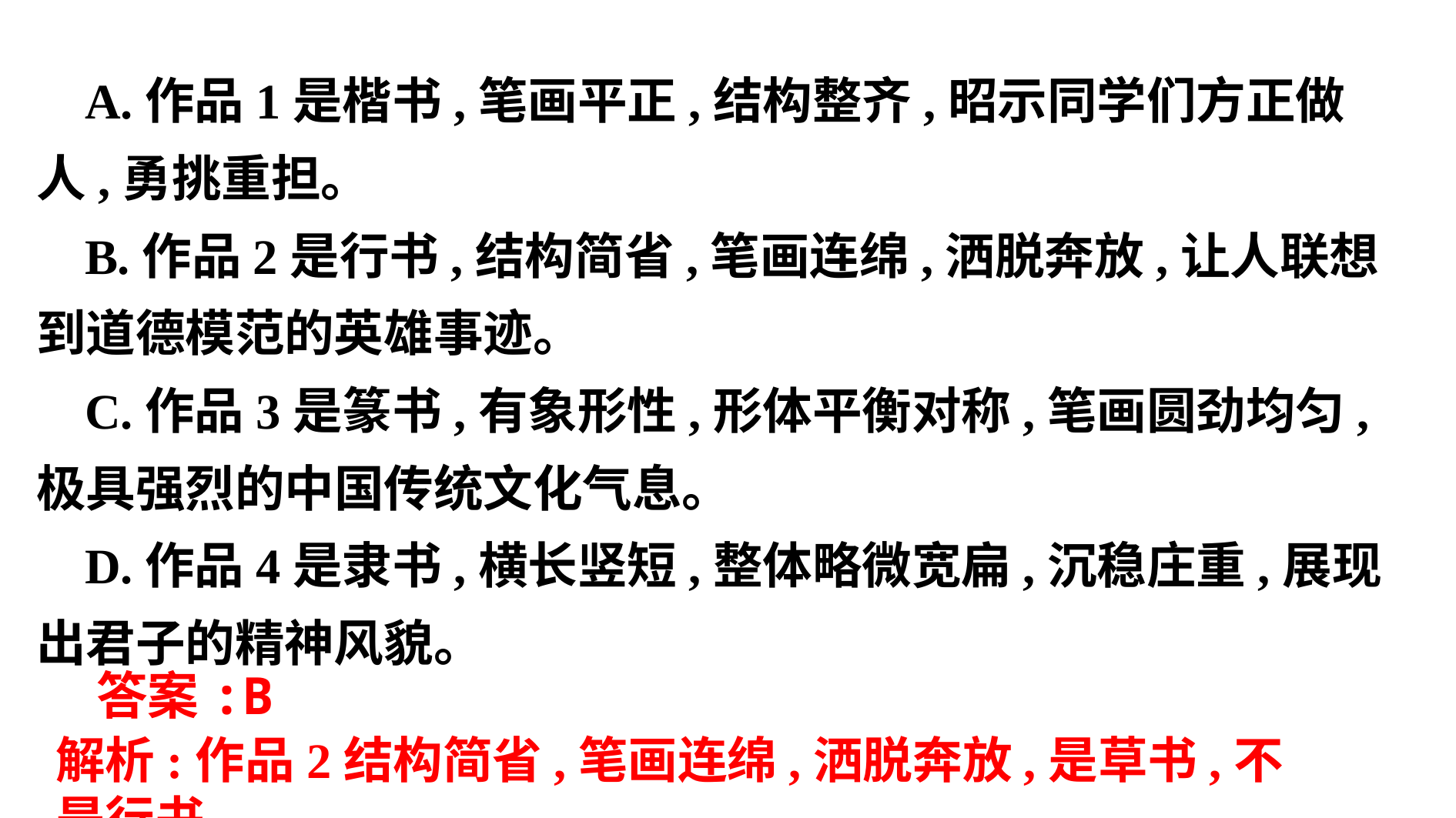

A.作品1是楷书,笔画平正,结构整齐,昭示同学们方正做人,勇挑重担。
B.作品2是行书,结构简省,笔画连绵,洒脱奔放,让人联想到道德模范的英雄事迹。
C.作品3是篆书,有象形性,形体平衡对称,笔画圆劲均匀,极具强烈的中国传统文化气息。
D.作品4是隶书,横长竖短,整体略微宽扁,沉稳庄重,展现出君子的精神风貌。
答案:B
解析:作品2结构简省,笔画连绵,洒脱奔放,是草书,不是行书。